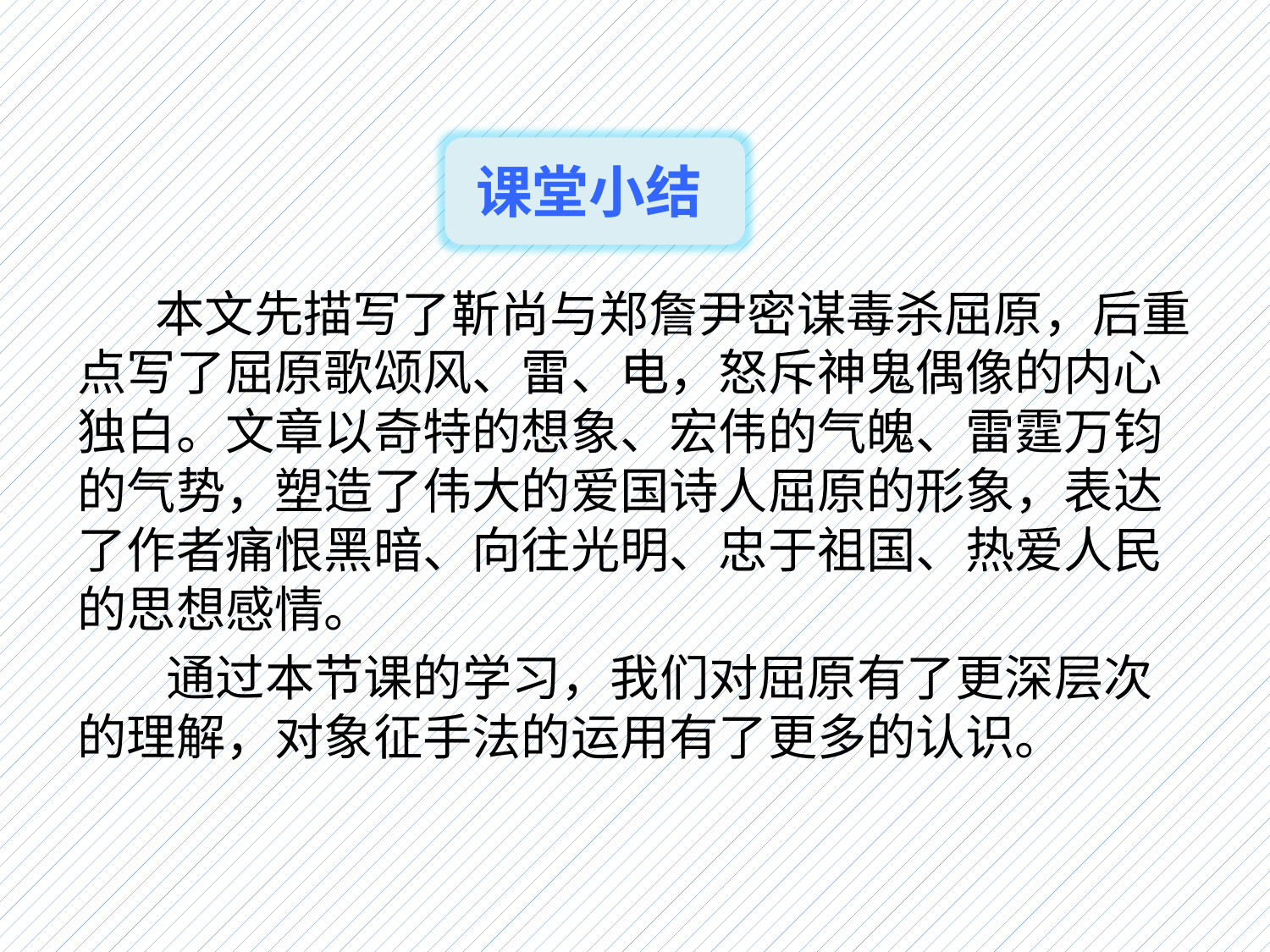

课堂小结
      本文先描写了靳尚与郑詹尹密谋毒杀屈原，后重点写了屈原歌颂风、雷、电，怒斥神鬼偶像的内心独白。文章以奇特的想象、宏伟的气魄、雷霆万钧的气势，塑造了伟大的爱国诗人屈原的形象，表达了作者痛恨黑暗、向往光明、忠于祖国、热爱人民的思想感情。
       通过本节课的学习，我们对屈原有了更深层次的理解，对象征手法的运用有了更多的认识。